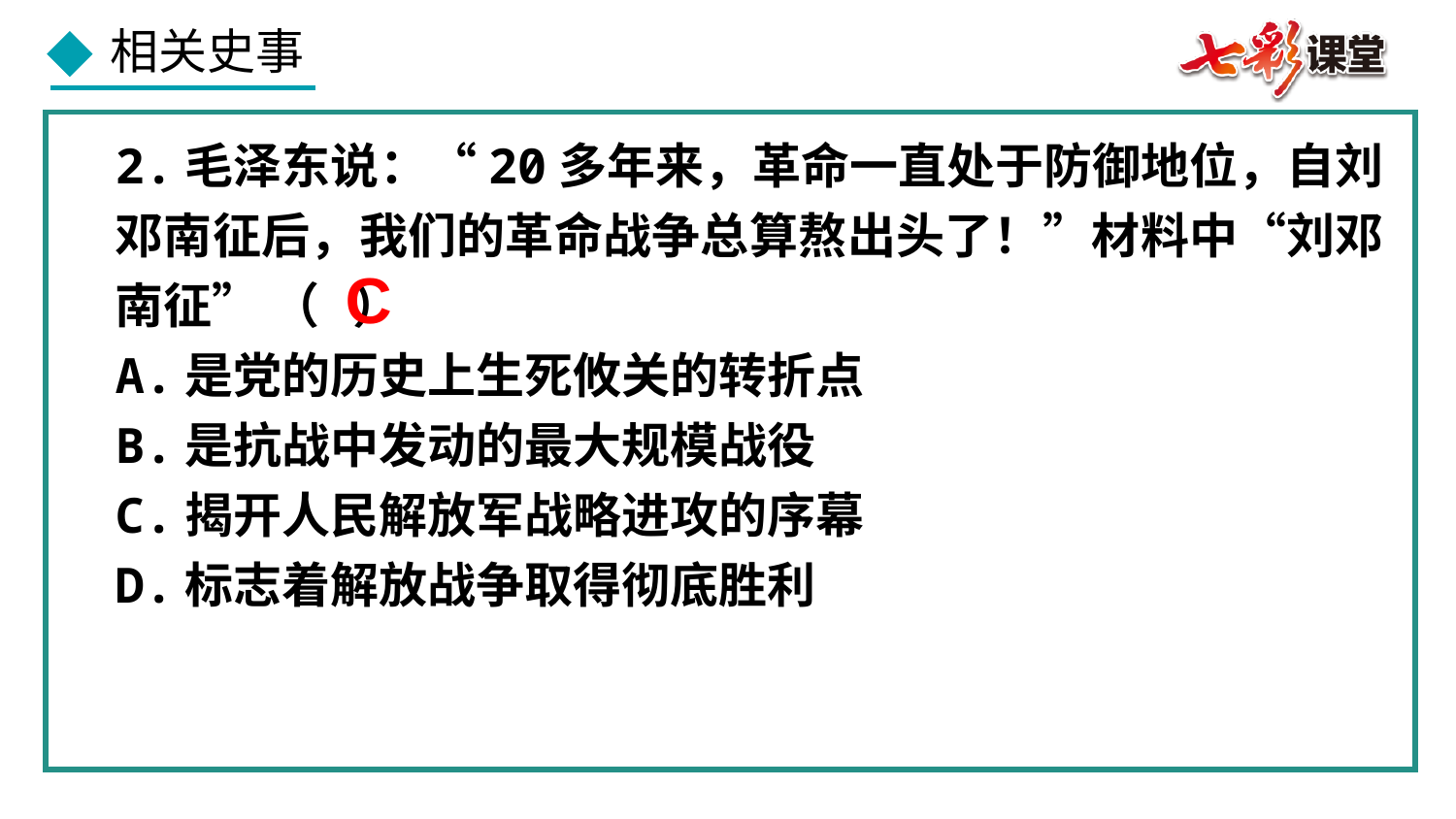

2.毛泽东说：“20多年来，革命一直处于防御地位，自刘邓南征后，我们的革命战争总算熬出头了！”材料中“刘邓南征” （   ）
A.是党的历史上生死攸关的转折点
B.是抗战中发动的最大规模战役
C.揭开人民解放军战略进攻的序幕
D.标志着解放战争取得彻底胜利
C